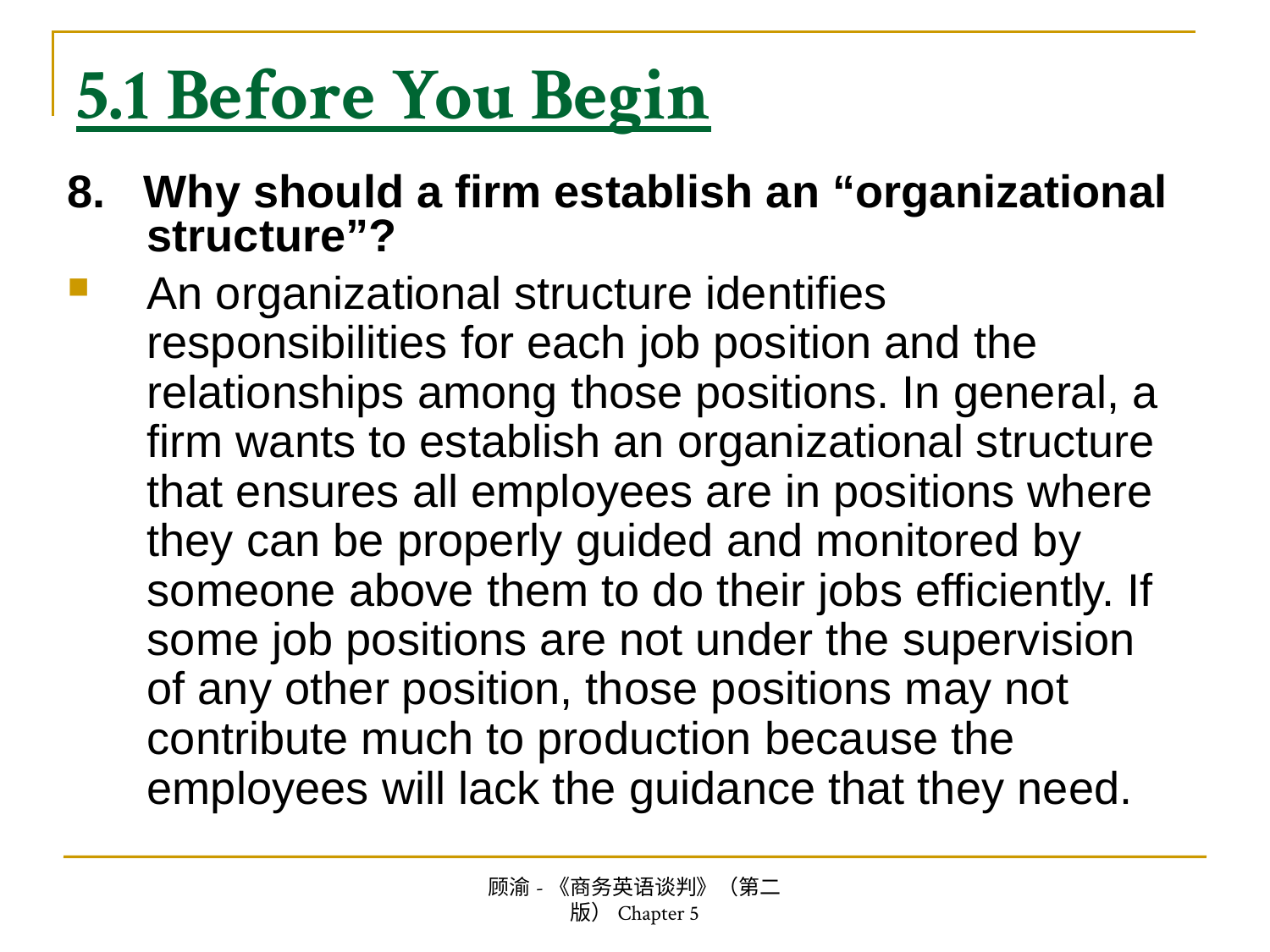

# 5.1 Before You Begin
8.   Why should a firm establish an “organizational structure”?
An organizational structure identifies responsibilities for each job position and the relationships among those positions. In general, a firm wants to establish an organizational structure that ensures all employees are in positions where they can be properly guided and monitored by someone above them to do their jobs efficiently. If some job positions are not under the supervision of any other position, those positions may not contribute much to production because the employees will lack the guidance that they need.

10
顾渝-《商务英语谈判》（第二版）Chapter 5